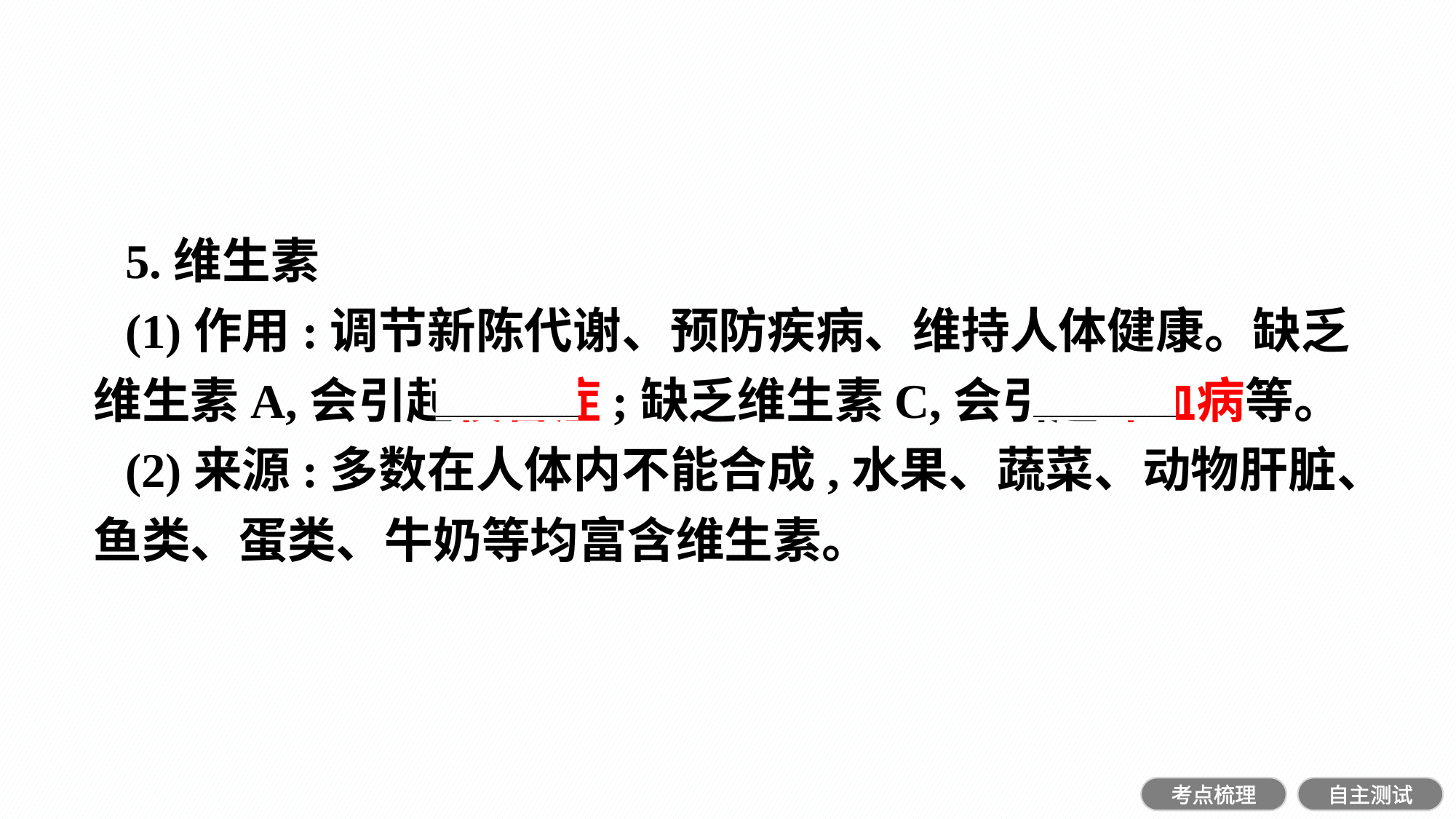

5.维生素
(1)作用:调节新陈代谢、预防疾病、维持人体健康。缺乏维生素A,会引起夜盲症;缺乏维生素C,会引起坏血病等。
(2)来源:多数在人体内不能合成,水果、蔬菜、动物肝脏、鱼类、蛋类、牛奶等均富含维生素。